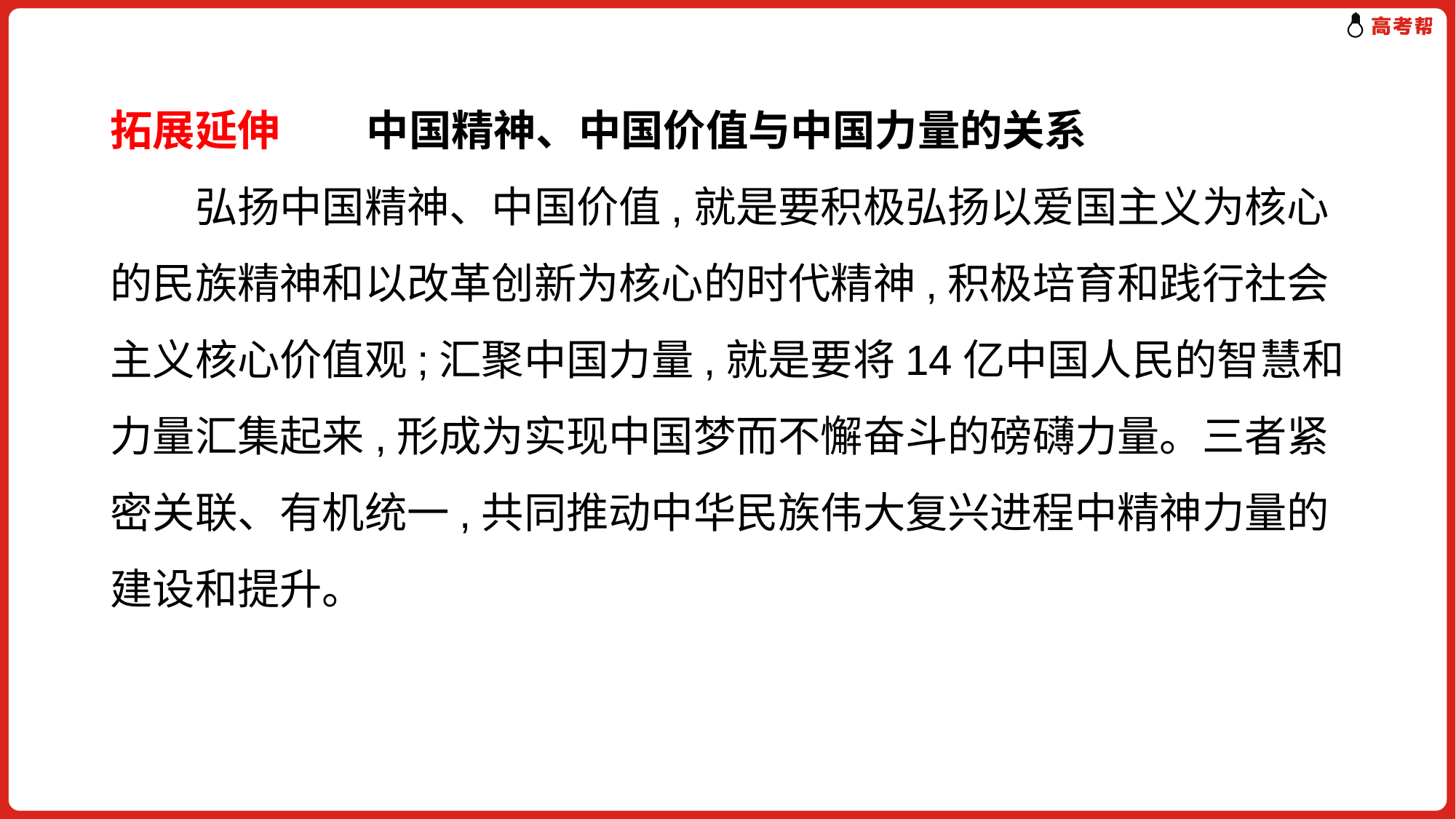

拓展延伸         中国精神、中国价值与中国力量的关系
　　弘扬中国精神、中国价值,就是要积极弘扬以爱国主义为核心的民族精神和以改革创新为核心的时代精神,积极培育和践行社会主义核心价值观;汇聚中国力量,就是要将14亿中国人民的智慧和力量汇集起来,形成为实现中国梦而不懈奋斗的磅礴力量。三者紧密关联、有机统一,共同推动中华民族伟大复兴进程中精神力量的建设和提升。